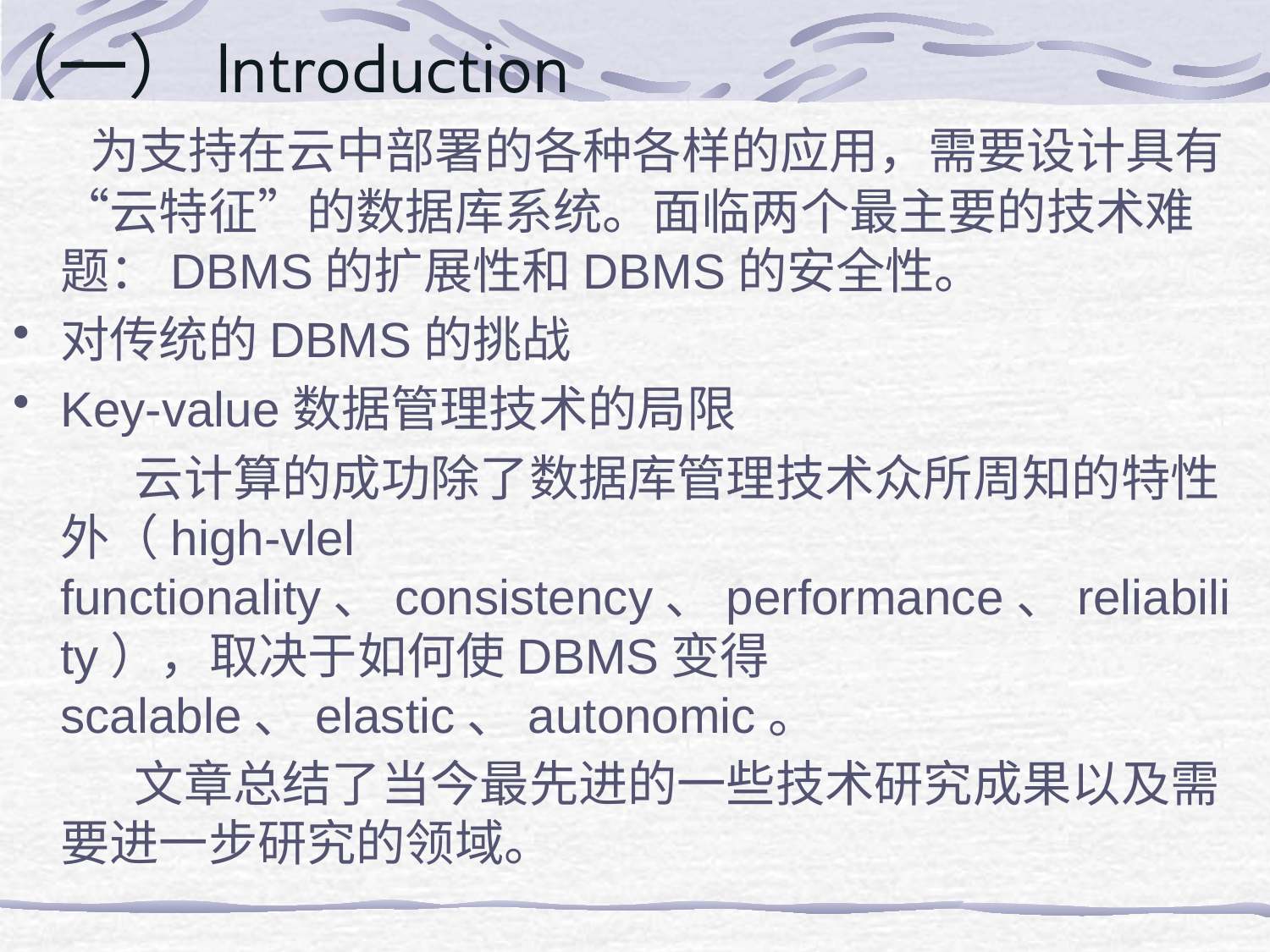

# （一）Introduction
     为支持在云中部署的各种各样的应用，需要设计具有“云特征”的数据库系统。面临两个最主要的技术难题：DBMS的扩展性和DBMS的安全性。
对传统的DBMS的挑战
Key-value数据管理技术的局限
          云计算的成功除了数据库管理技术众所周知的特性外（high-vlel functionality、consistency、performance、reliability），取决于如何使DBMS变得scalable、elastic、autonomic。
          文章总结了当今最先进的一些技术研究成果以及需要进一步研究的领域。